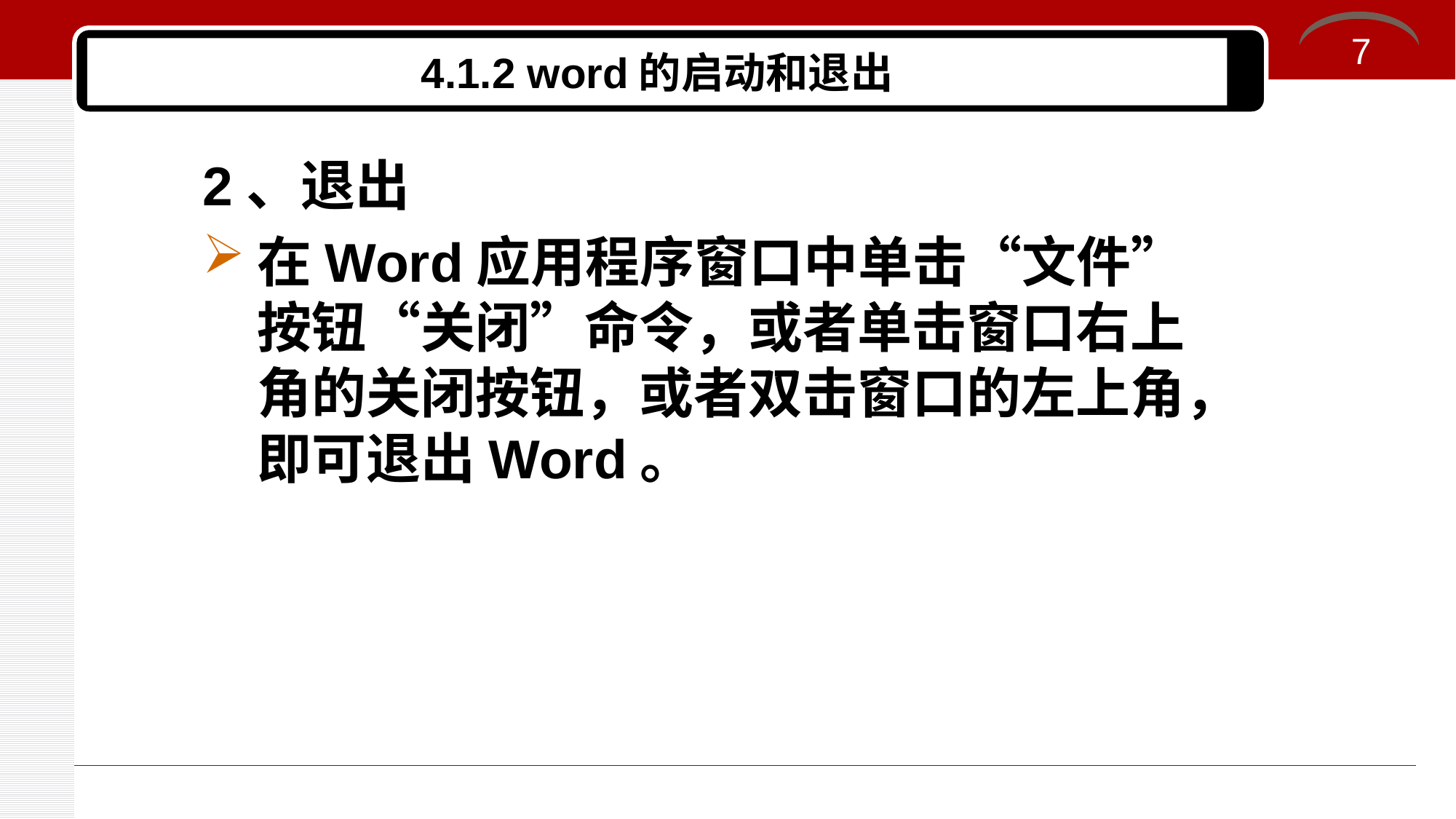

7
# 4.1.2 word的启动和退出
2、退出
在Word应用程序窗口中单击“文件”按钮“关闭”命令，或者单击窗口右上角的关闭按钮，或者双击窗口的左上角，即可退出Word。